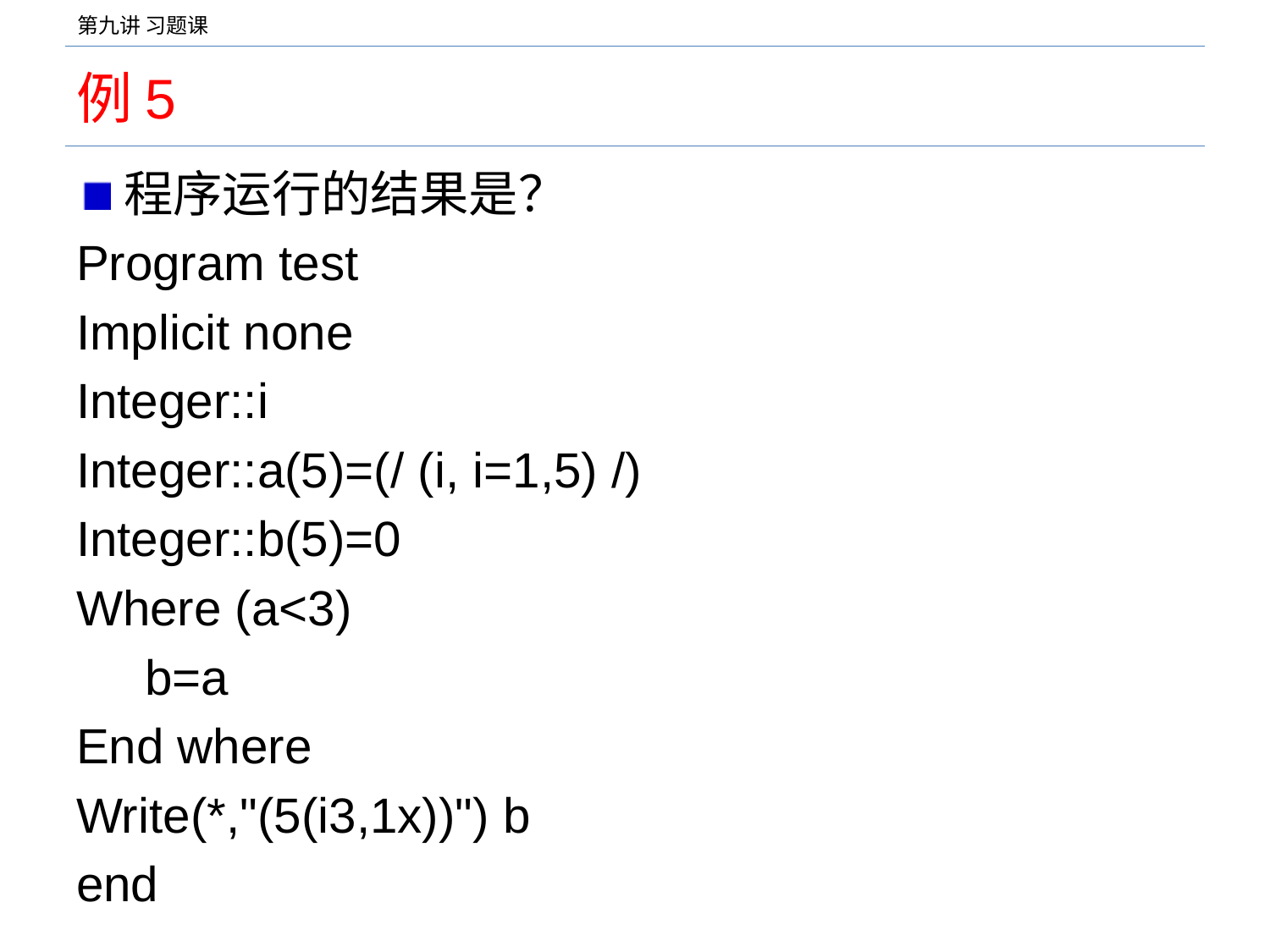

# 例5
程序运行的结果是？
Program test
Implicit none
Integer::i
Integer::a(5)=(/ (i, i=1,5) /)
Integer::b(5)=0
Where (a<3)
     b=a
End where
Write(*,"(5(i3,1x))") b
end